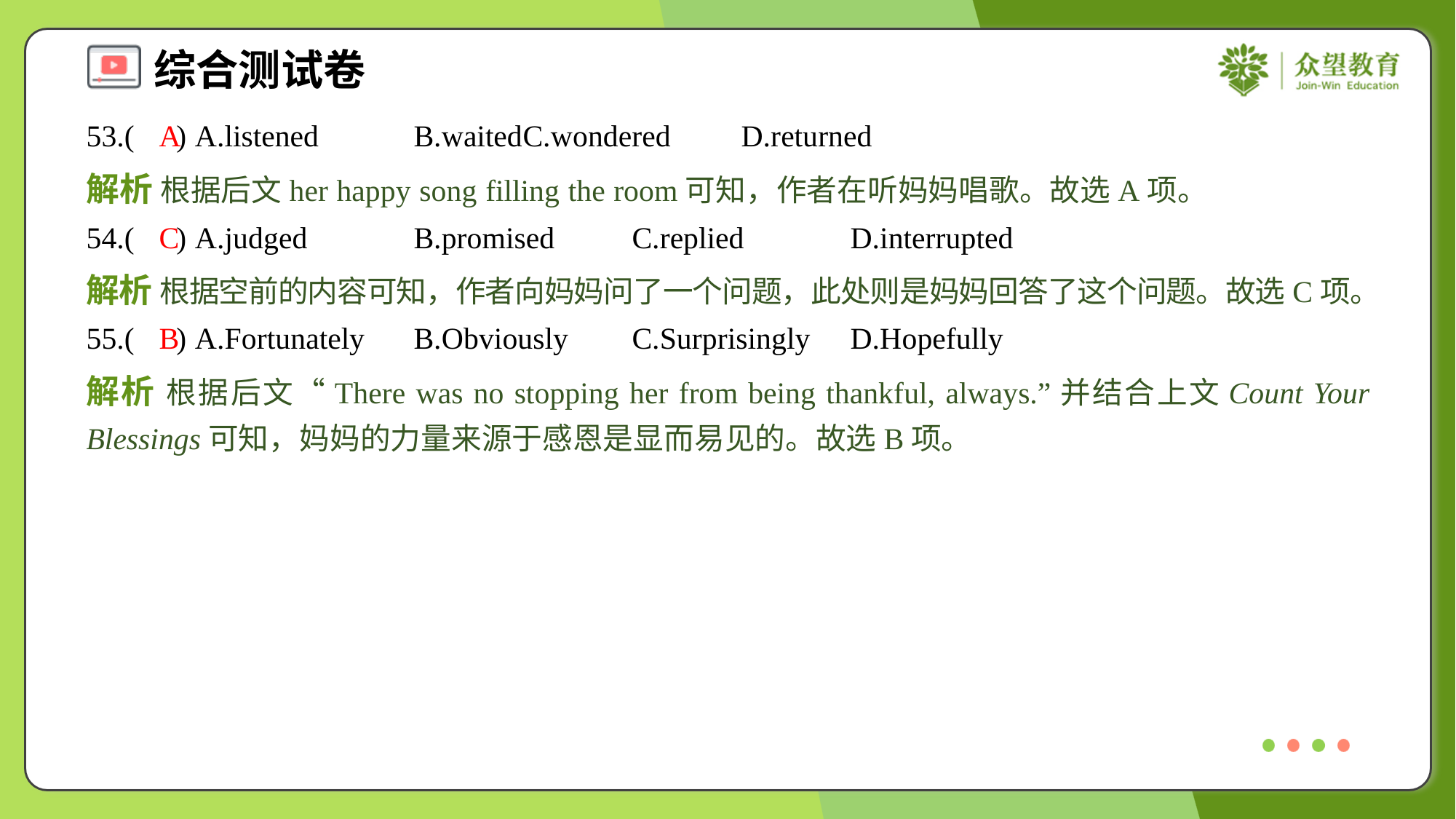

53.(     ) A.listened	B.waited	C.wondered	D.returned
A
解析 根据后文her happy song filling the room可知，作者在听妈妈唱歌。故选A项。
54.(     ) A.judged	B.promised	C.replied	D.interrupted
C
解析 根据空前的内容可知，作者向妈妈问了一个问题，此处则是妈妈回答了这个问题。故选C项。
55.(     ) A.Fortunately	B.Obviously	C.Surprisingly	D.Hopefully
B
解析 根据后文“There was no stopping her from being thankful, always.”并结合上文Count Your Blessings可知，妈妈的力量来源于感恩是显而易见的。故选B项。